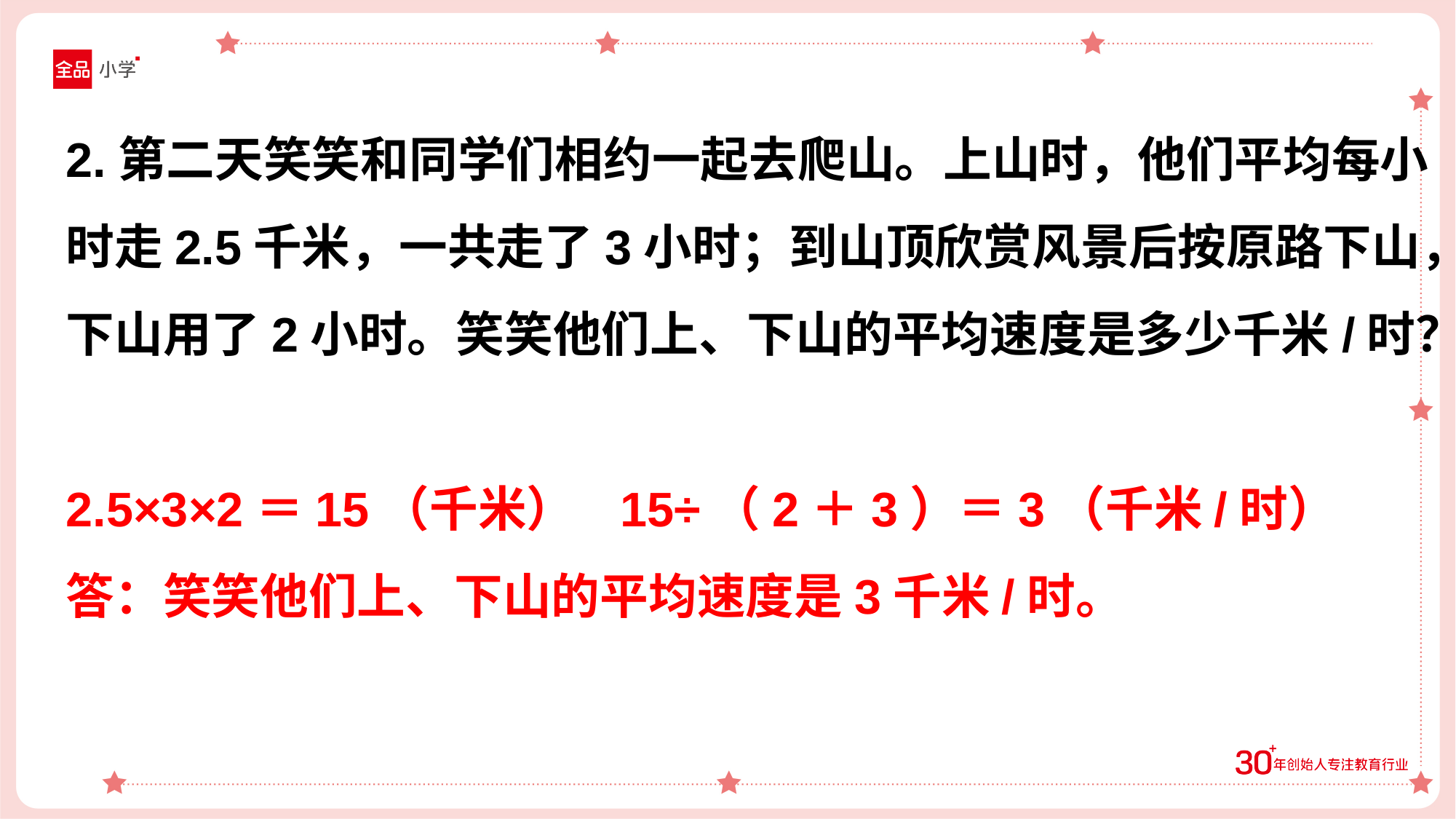

2.第二天笑笑和同学们相约一起去爬山。上山时，他们平均每小时走2.5千米，一共走了3小时；到山顶欣赏风景后按原路下山，下山用了2小时。笑笑他们上、下山的平均速度是多少千米/时？

2.5×3×2＝15（千米）   15÷（2＋3）＝3（千米/时）
答：笑笑他们上、下山的平均速度是3千米/时。